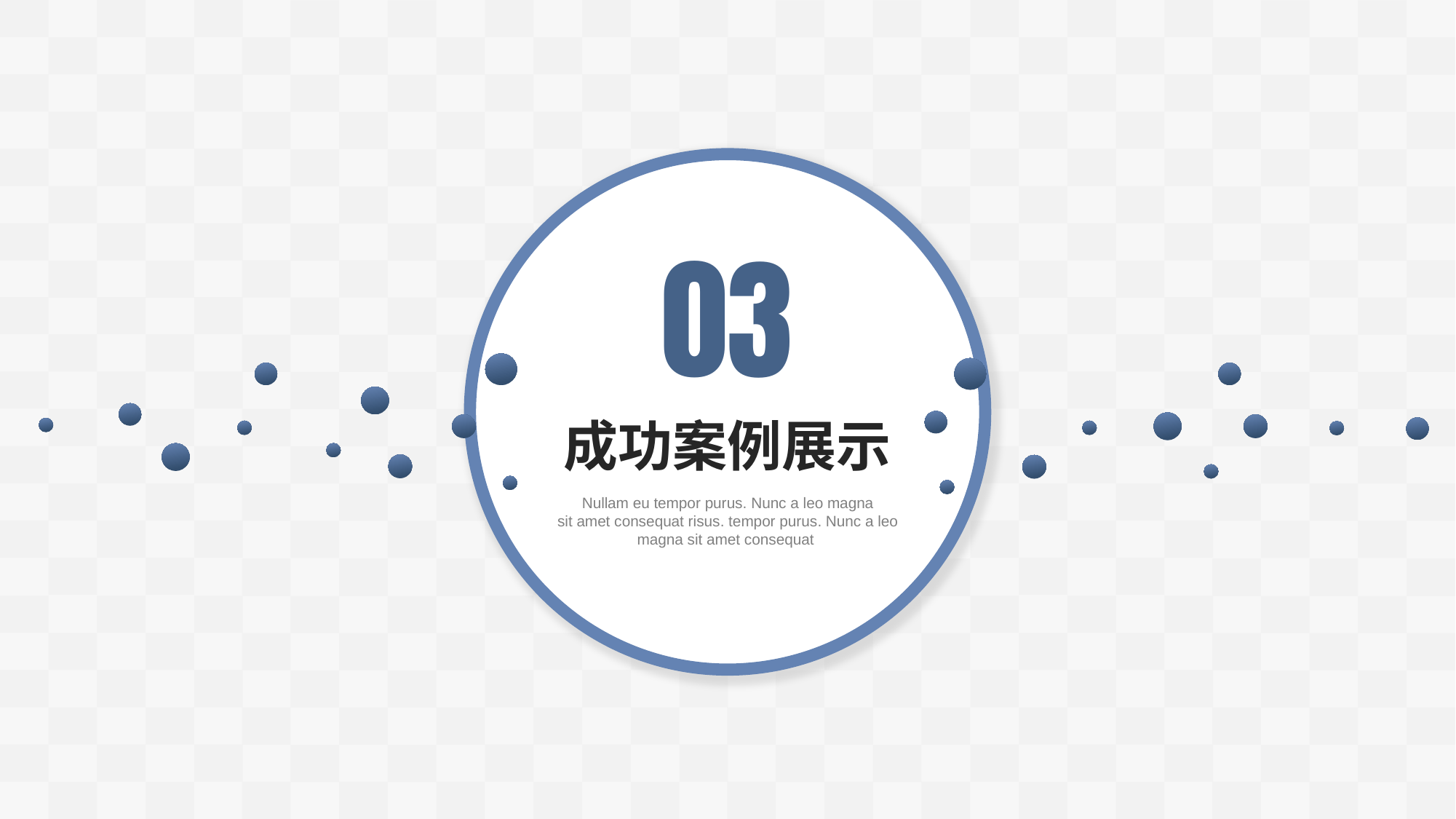

03

成功案例展示

Nullam eu tempor purus. Nunc a leo magna
sit amet consequat risus. tempor purus. Nunc a leo magna sit amet consequat